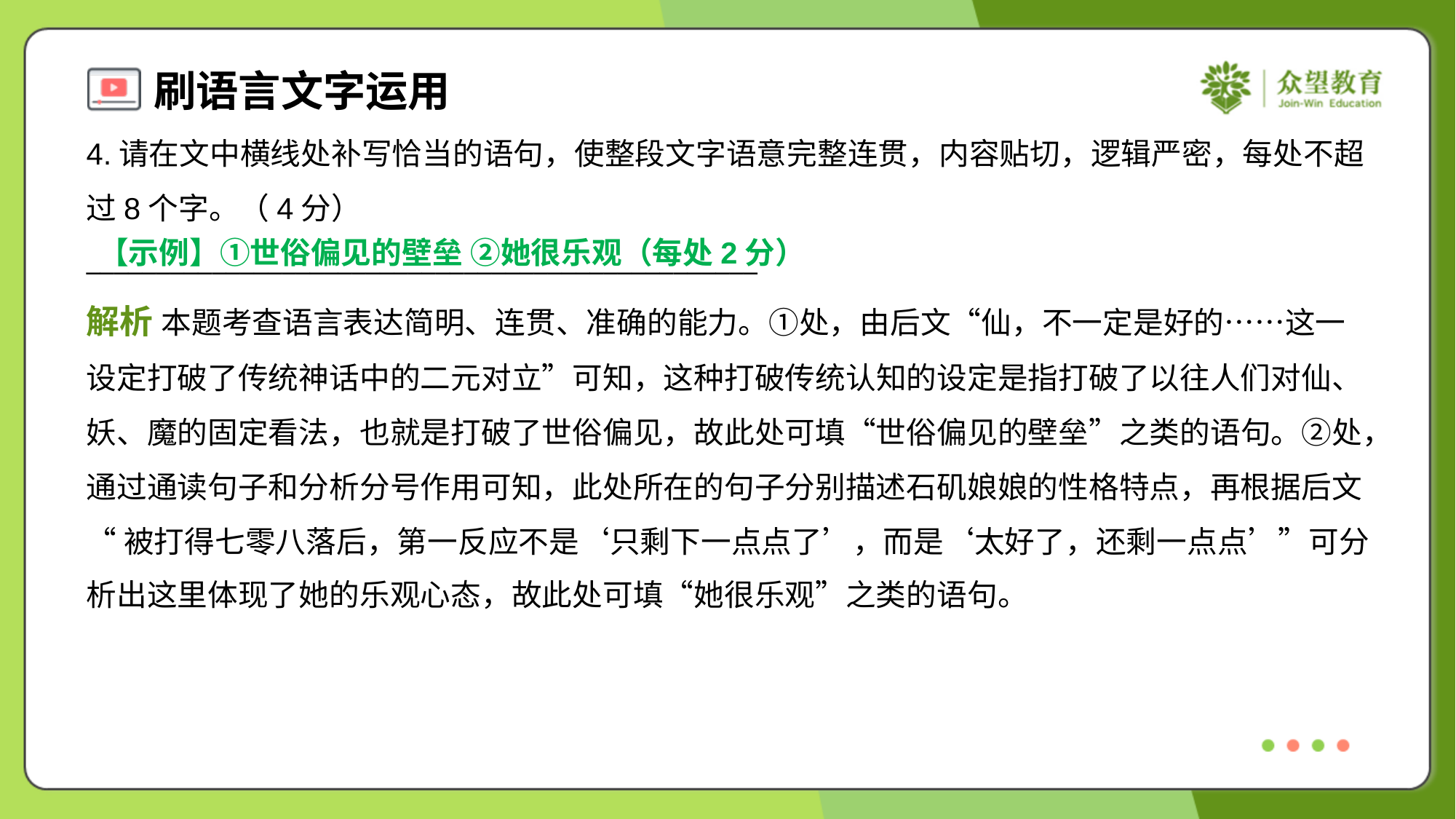

4.请在文中横线处补写恰当的语句，使整段文字语意完整连贯，内容贴切，逻辑严密，每处不超
过8个字。（4分）
________________________________________________
【示例】①世俗偏见的壁垒 ②她很乐观（每处2分）
解析 本题考查语言表达简明、连贯、准确的能力。①处，由后文“仙，不一定是好的……这一
设定打破了传统神话中的二元对立”可知，这种打破传统认知的设定是指打破了以往人们对仙、
妖、魔的固定看法，也就是打破了世俗偏见，故此处可填“世俗偏见的壁垒”之类的语句。②处，
通过通读句子和分析分号作用可知，此处所在的句子分别描述石矶娘娘的性格特点，再根据后文
“被打得七零八落后，第一反应不是‘只剩下一点点了’，而是‘太好了，还剩一点点’”可分
析出这里体现了她的乐观心态，故此处可填“她很乐观”之类的语句。